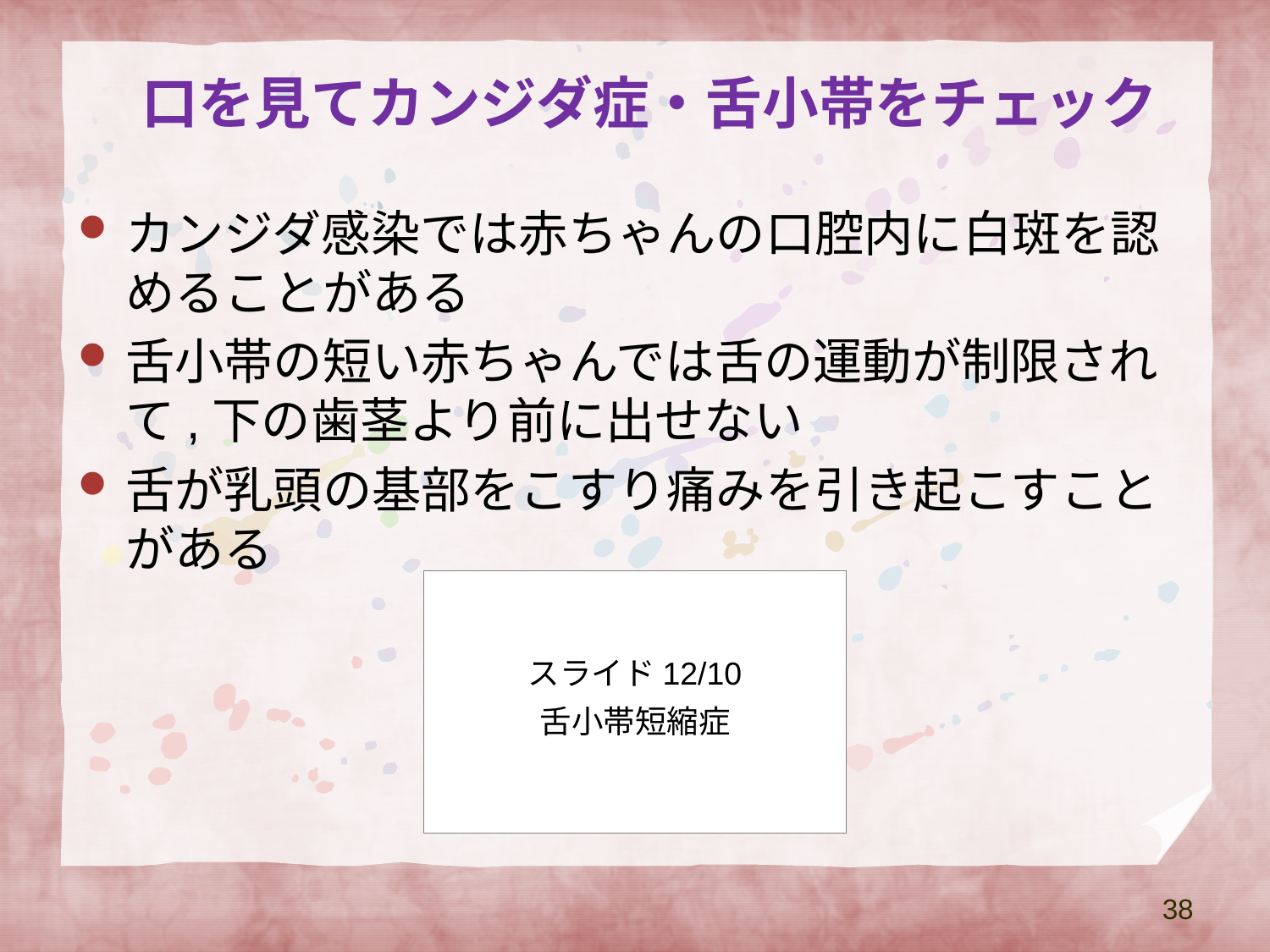

# 口を見てカンジダ症・舌小帯をチェック
カンジダ感染では赤ちゃんの口腔内に白斑を認めることがある
舌小帯の短い赤ちゃんでは舌の運動が制限されて,下の歯茎より前に出せない
舌が乳頭の基部をこすり痛みを引き起こすことがある

スライド12/10
舌小帯短縮症

38